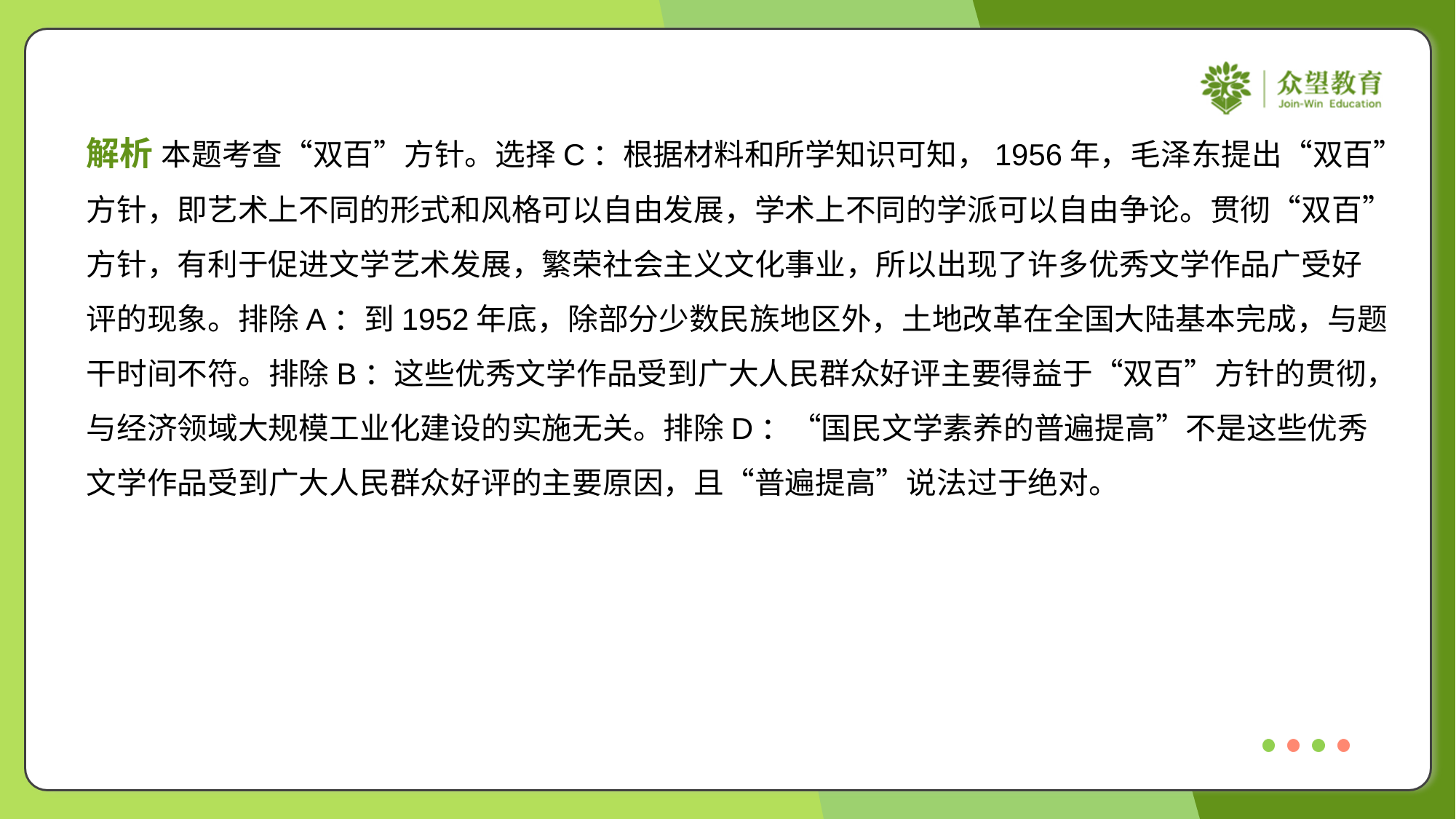

解析 本题考查“双百”方针。选择C：根据材料和所学知识可知，1956年，毛泽东提出“双百”
方针，即艺术上不同的形式和风格可以自由发展，学术上不同的学派可以自由争论。贯彻“双百”
方针，有利于促进文学艺术发展，繁荣社会主义文化事业，所以出现了许多优秀文学作品广受好
评的现象。排除A：到1952年底，除部分少数民族地区外，土地改革在全国大陆基本完成，与题
干时间不符。排除B：这些优秀文学作品受到广大人民群众好评主要得益于“双百”方针的贯彻，
与经济领域大规模工业化建设的实施无关。排除D：“国民文学素养的普遍提高”不是这些优秀
文学作品受到广大人民群众好评的主要原因，且“普遍提高”说法过于绝对。